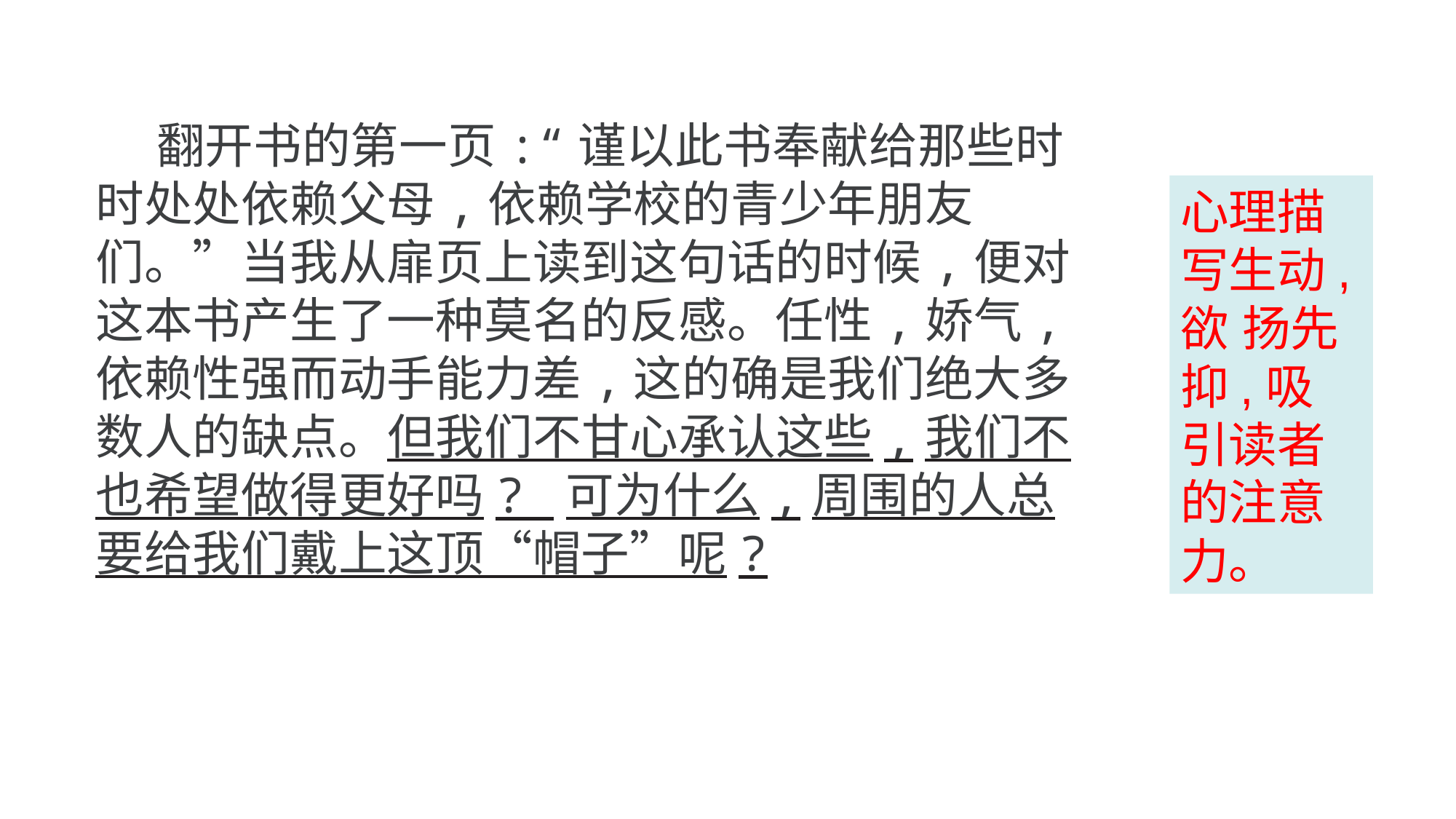

翻开书的第一页:“谨以此书奉献给那些时时处处依赖父母,依赖学校的青少年朋友们。”当我从扉页上读到这句话的时候,便对这本书产生了一种莫名的反感。任性,娇气,依赖性强而动手能力差,这的确是我们绝大多数人的缺点。但我们不甘心承认这些,我们不也希望做得更好吗? 可为什么,周围的人总要给我们戴上这顶“帽子”呢?

心理描写生动,欲 扬先抑,吸引读者的注意力。